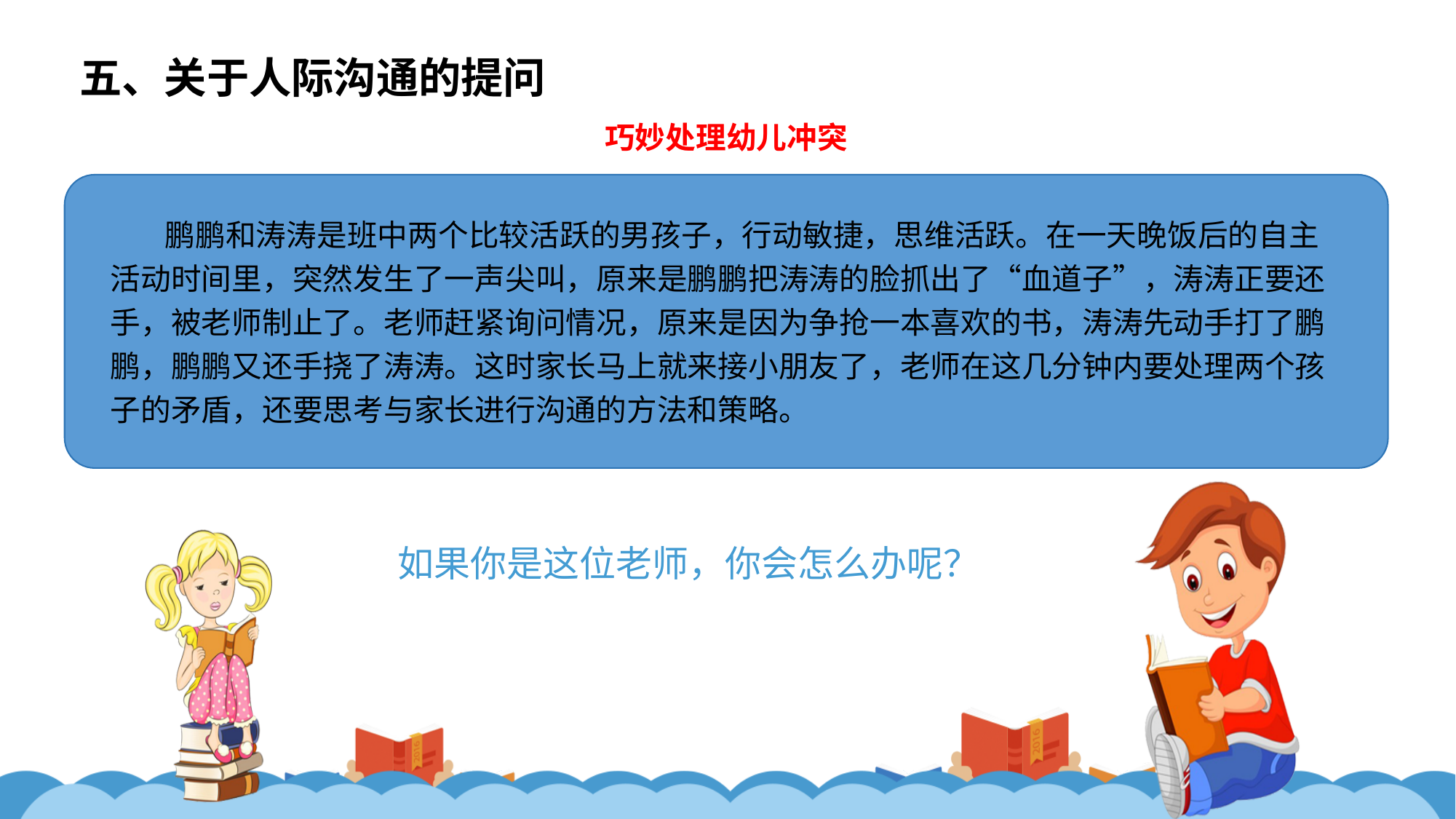

五、关于人际沟通的提问
巧妙处理幼儿冲突

鹏鹏和涛涛是班中两个比较活跃的男孩子，行动敏捷，思维活跃。在一天晚饭后的自主活动时间里，突然发生了一声尖叫，原来是鹏鹏把涛涛的脸抓出了“血道子”，涛涛正要还手，被老师制止了。老师赶紧询问情况，原来是因为争抢一本喜欢的书，涛涛先动手打了鹏鹏，鹏鹏又还手挠了涛涛。这时家长马上就来接小朋友了，老师在这几分钟内要处理两个孩子的矛盾，还要思考与家长进行沟通的方法和策略。
如果你是这位老师，你会怎么办呢？